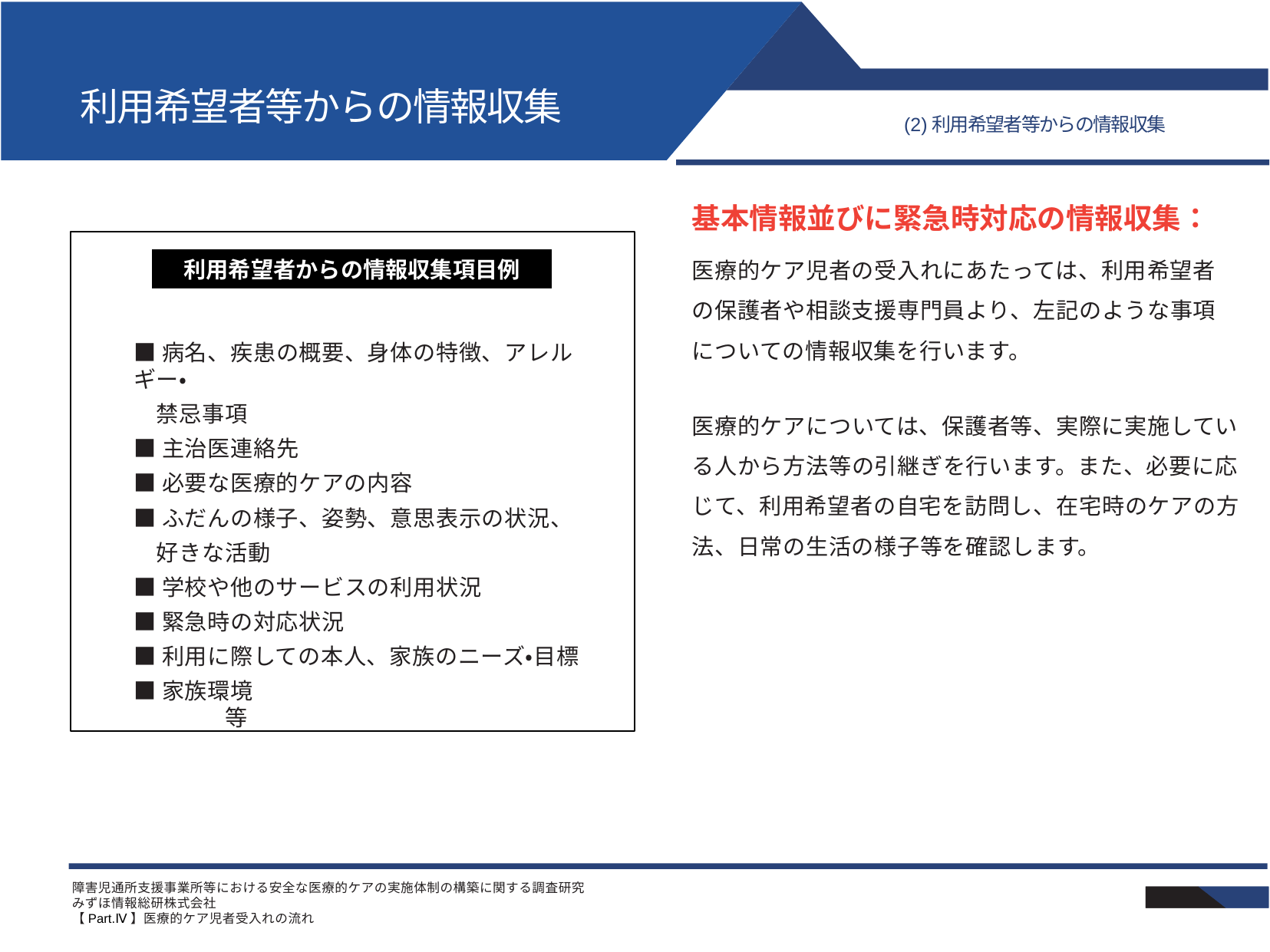

# 利用希望者等からの情報収集
(2)利用希望者等からの情報収集

基本情報並びに緊急時対応の情報収集：
医療的ケア児者の受入れにあたっては、利用希望者の保護者や相談支援専門員より、左記のような事項についての情報収集を行います。

利用希望者からの情報収集項目例
■病名、疾患の概要、身体の特徴、アレルギー・
　禁忌事項
■主治医連絡先
■必要な医療的ケアの内容
■ふだんの様子、姿勢、意思表示の状況、
　好きな活動
■学校や他のサービスの利用状況
■緊急時の対応状況
■利用に際しての本人、家族のニーズ・目標
■家族環境　　　　　　　　　　　　　　　　　　　等

医療的ケアについては、保護者等、実際に実施している人から方法等の引継ぎを行います。また、必要に応じて、利用希望者の自宅を訪問し、在宅時のケアの方法、日常の生活の様子等を確認します。

障害児通所支援事業所等における安全な医療的ケアの実施体制の構築に関する調査研究
みずほ情報総研株式会社
【Part.Ⅳ】医療的ケア児者受入れの流れ
53